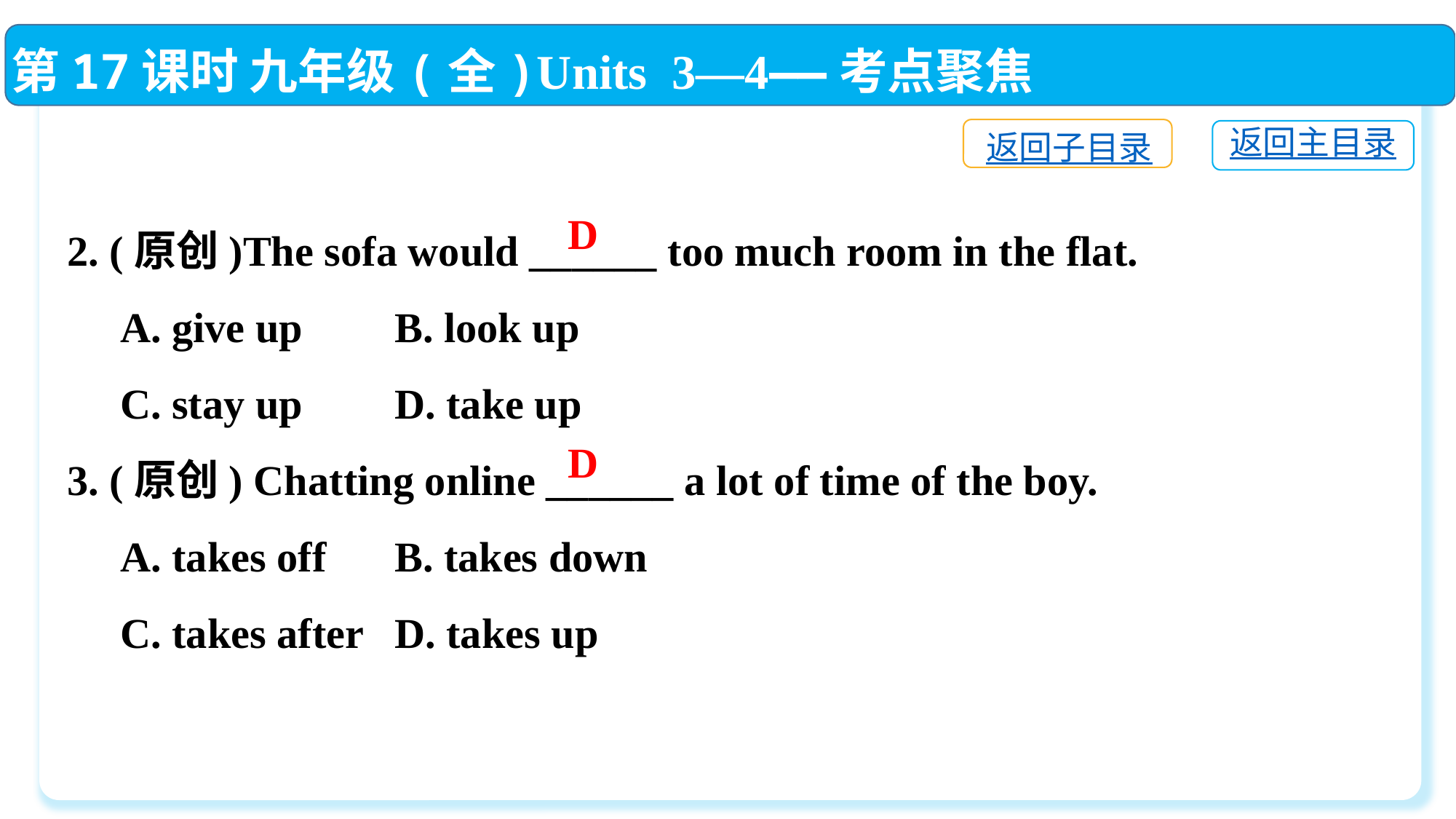

第17课时 九年级(全)Units  3—4——考点聚焦

返回子目录
返回主目录
2. (原创)The sofa would ______ too much room in the flat.
     A. give up　 	B. look up
     C. stay up	D. take up
3. (原创) Chatting online ______ a lot of time of the boy.
     A. takes off	B. takes down
     C. takes after	D. takes up
D

D